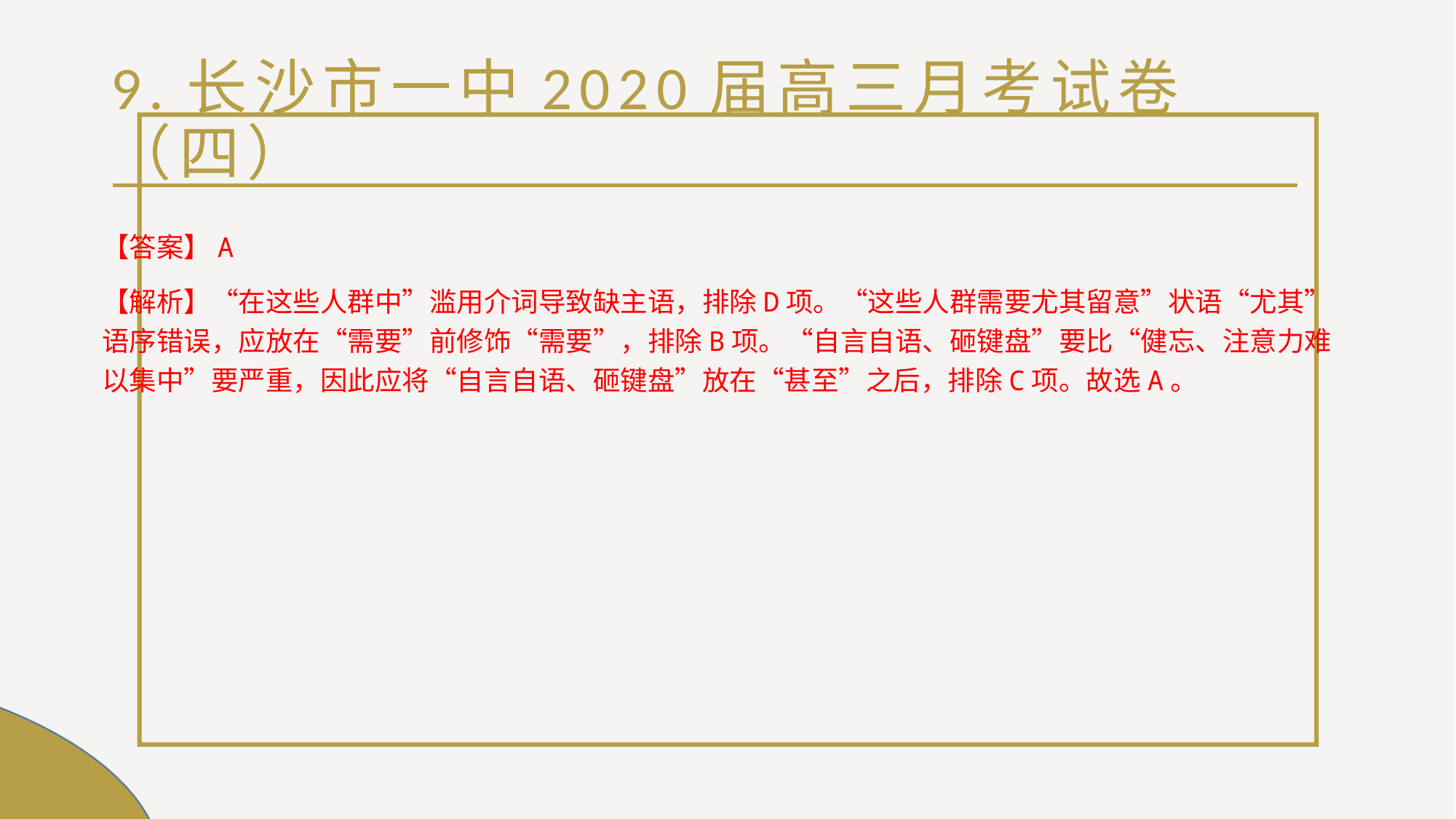

# 9.长沙市一中2020届高三月考试卷（四）
【答案】A
【解析】“在这些人群中”滥用介词导致缺主语，排除D项。“这些人群需要尤其留意”状语“尤其”语序错误，应放在“需要”前修饰“需要”，排除B项。“自言自语、砸键盘”要比“健忘、注意力难以集中”要严重，因此应将“自言自语、砸键盘”放在“甚至”之后，排除C项。故选A。